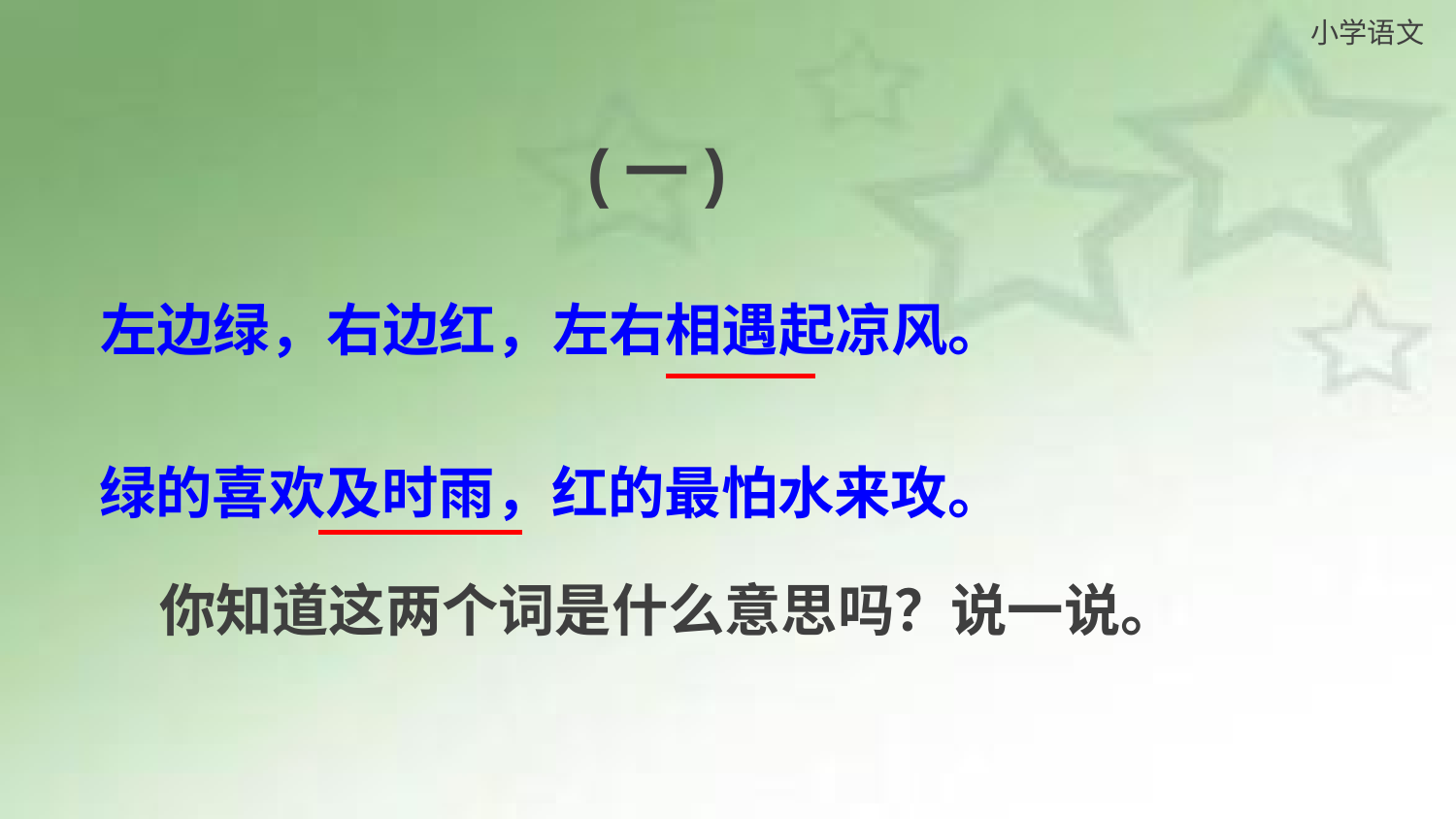

(一)

左边绿，右边红，左右相遇起凉风。
绿的喜欢及时雨，红的最怕水来攻。
你知道这两个词是什么意思吗？说一说。